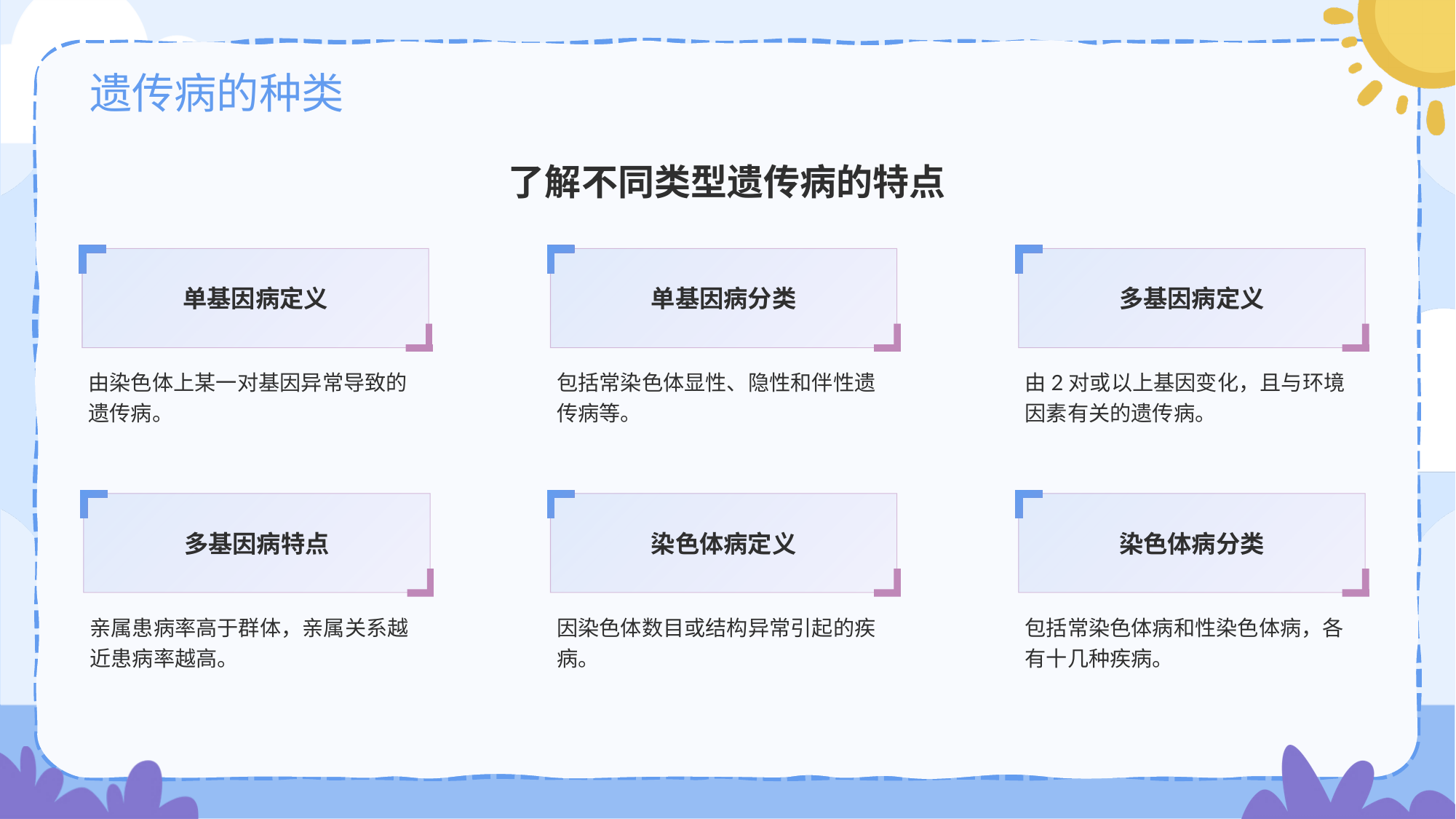

# 遗传病的种类
了解不同类型遗传病的特点

单基因病定义
由染色体上某一对基因异常导致的遗传病。

单基因病分类
包括常染色体显性、隐性和伴性遗传病等。

多基因病定义
由2对或以上基因变化，且与环境因素有关的遗传病。

多基因病特点
亲属患病率高于群体，亲属关系越近患病率越高。

染色体病定义
因染色体数目或结构异常引起的疾病。

染色体病分类
包括常染色体病和性染色体病，各有十几种疾病。